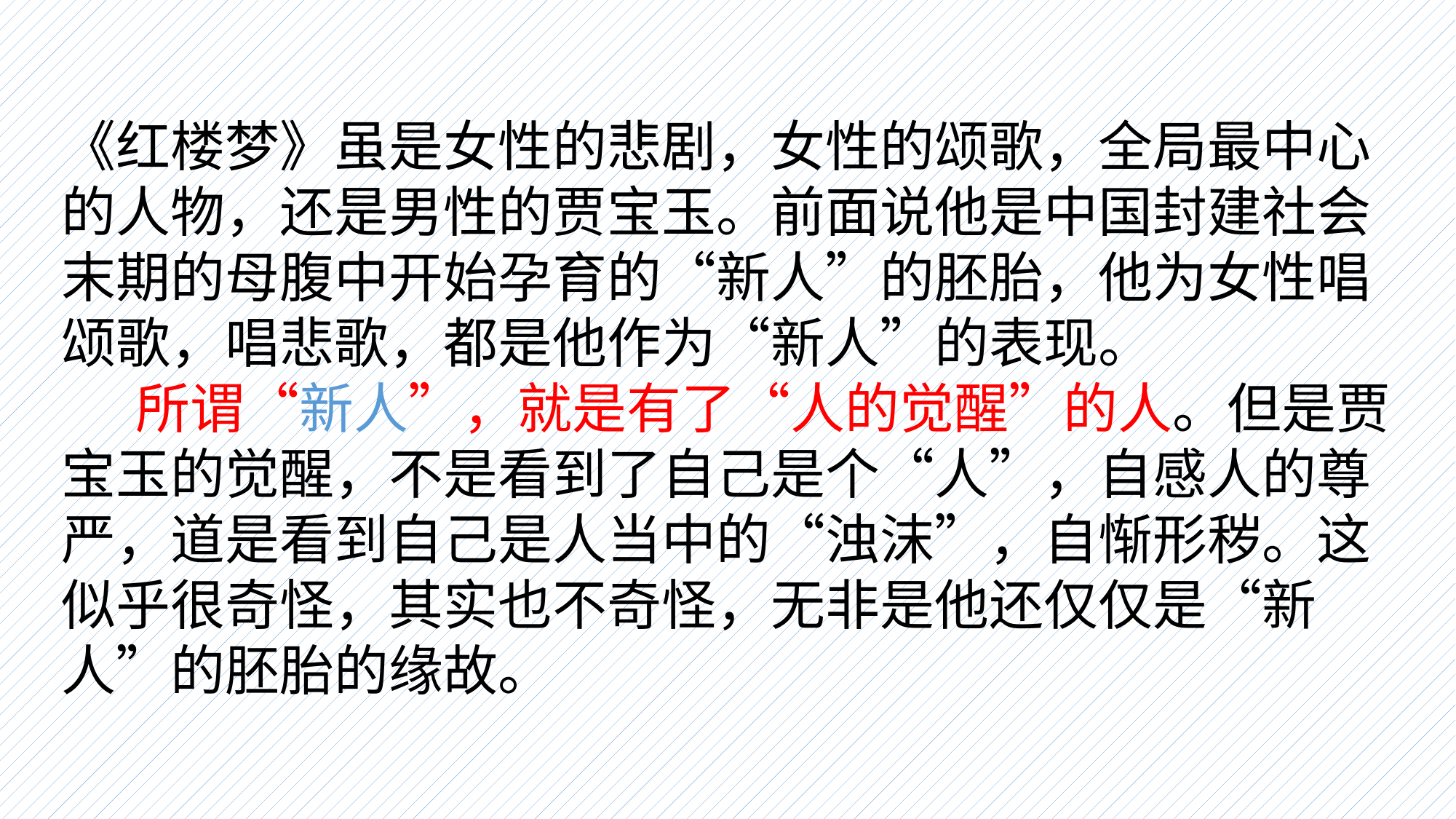

《红楼梦》虽是女性的悲剧，女性的颂歌，全局最中心的人物，还是男性的贾宝玉。前面说他是中国封建社会末期的母腹中开始孕育的“新人”的胚胎，他为女性唱颂歌，唱悲歌，都是他作为“新人”的表现。
     所谓“新人”，就是有了“人的觉醒”的人。但是贾宝玉的觉醒，不是看到了自己是个“人”，自感人的尊严，道是看到自己是人当中的“浊沫”，自惭形秽。这似乎很奇怪，其实也不奇怪，无非是他还仅仅是“新人”的胚胎的缘故。